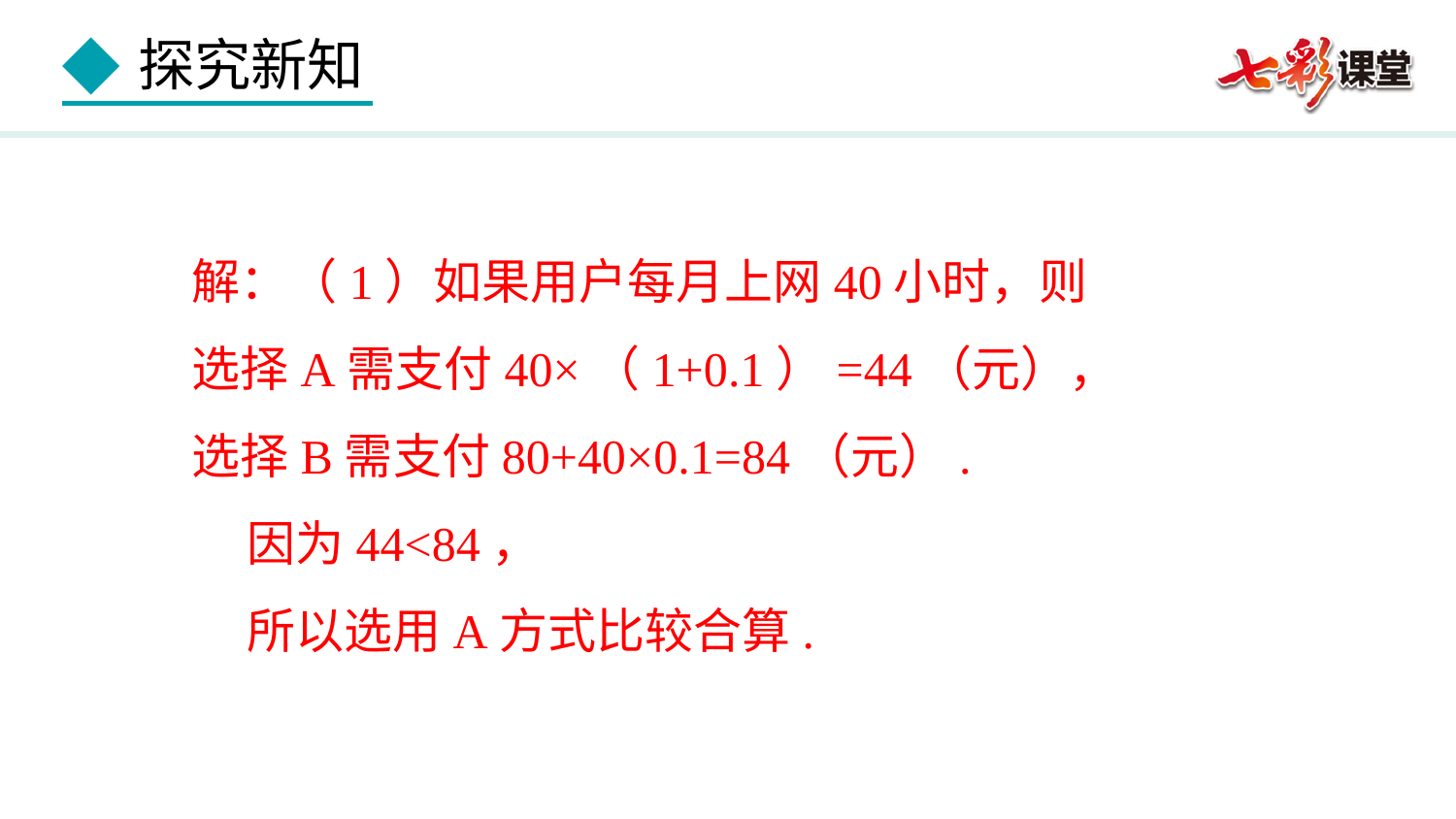

解：（1）如果用户每月上网40小时，则
选择A需支付40×（1+0.1）=44（元），
选择B需支付80+40×0.1=84（元）.
    因为44<84，
    所以选用A方式比较合算.